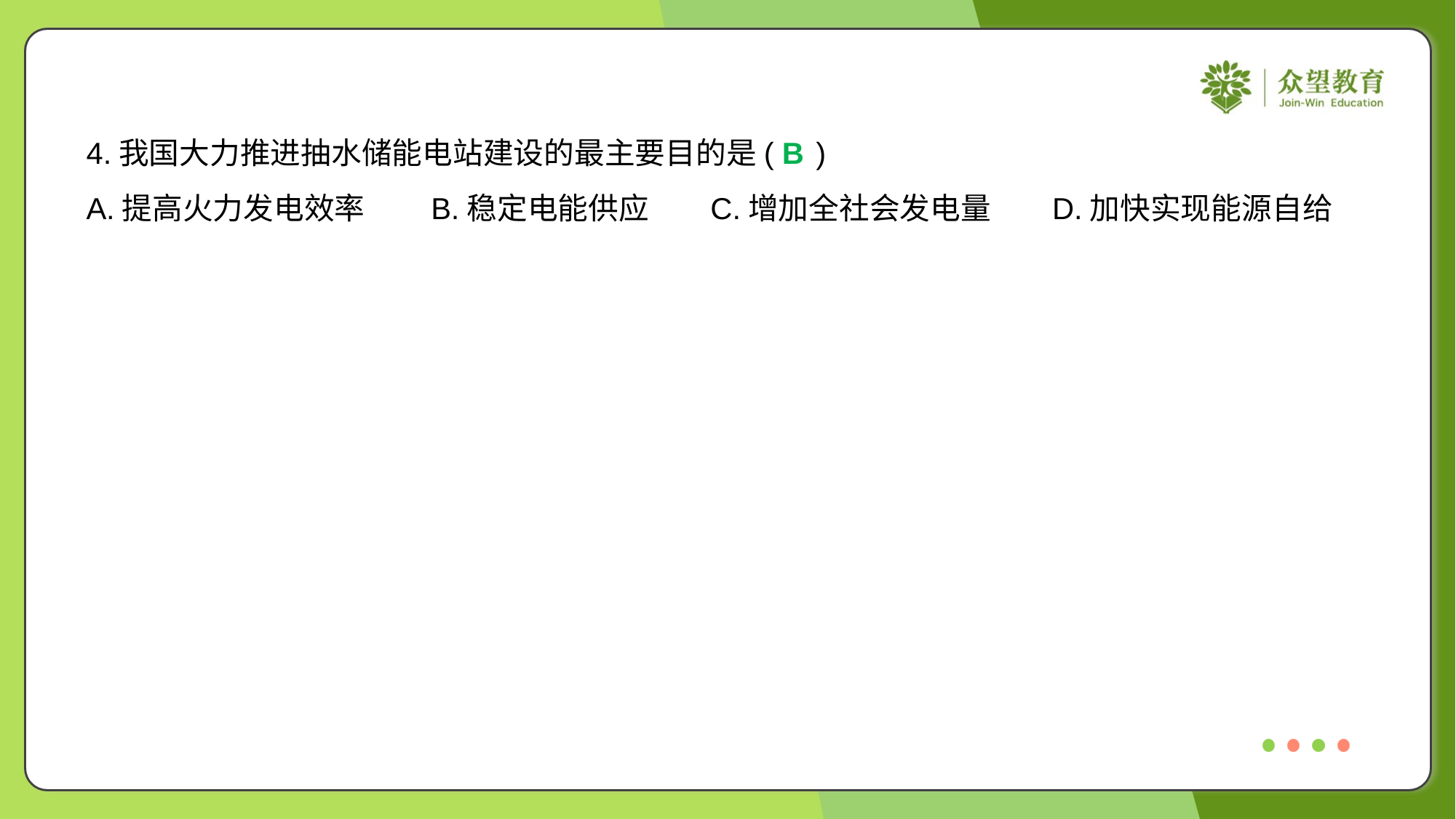

4.我国大力推进抽水储能电站建设的最主要目的是(     )
B
A.提高火力发电效率	B.稳定电能供应	C.增加全社会发电量	D.加快实现能源自给